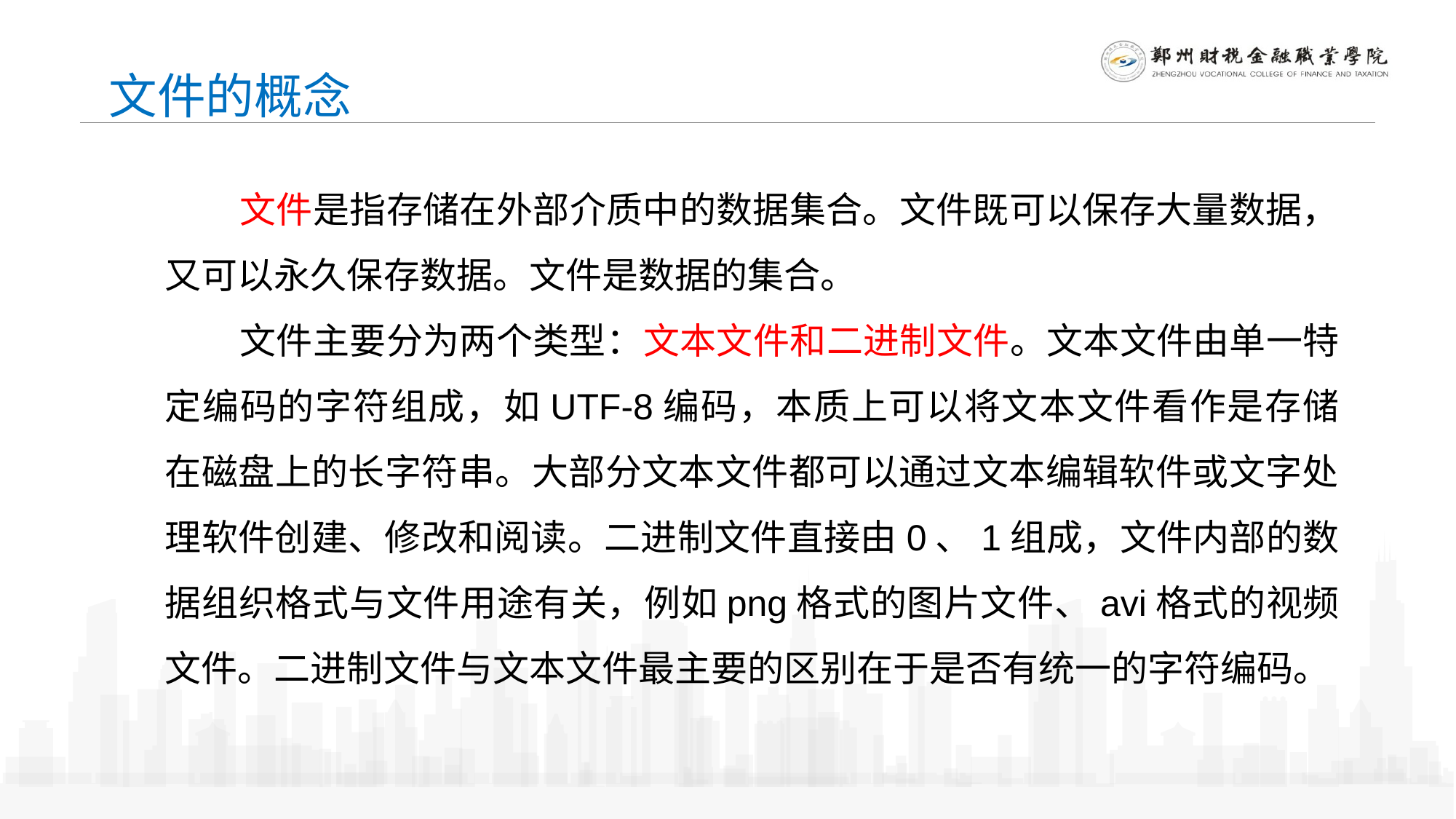

文件的概念
    文件是指存储在外部介质中的数据集合。文件既可以保存大量数据，又可以永久保存数据。文件是数据的集合。
    文件主要分为两个类型：文本文件和二进制文件。文本文件由单一特定编码的字符组成，如UTF-8编码，本质上可以将文本文件看作是存储在磁盘上的长字符串。大部分文本文件都可以通过文本编辑软件或文字处理软件创建、修改和阅读。二进制文件直接由0、1组成，文件内部的数据组织格式与文件用途有关，例如png格式的图片文件、avi格式的视频文件。二进制文件与文本文件最主要的区别在于是否有统一的字符编码。